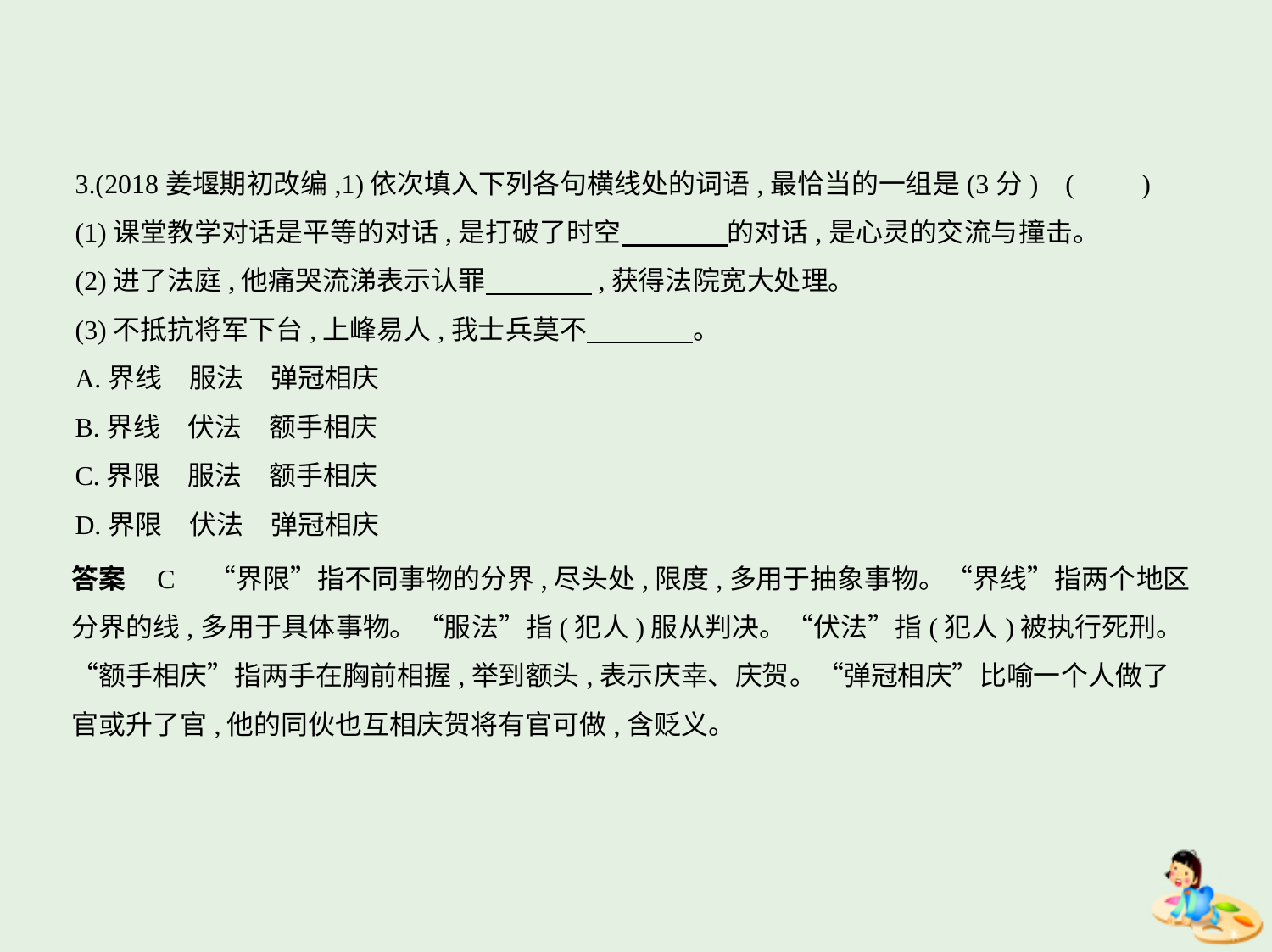

3.(2018姜堰期初改编,1)依次填入下列各句横线处的词语,最恰当的一组是(3分) (　　)
(1)课堂教学对话是平等的对话,是打破了时空　　　    的对话,是心灵的交流与撞击。
(2)进了法庭,他痛哭流涕表示认罪　　　    ,获得法院宽大处理。
(3)不抵抗将军下台,上峰易人,我士兵莫不　　　    。
A.界线　服法　弹冠相庆
B.界线　伏法　额手相庆
C.界限　服法　额手相庆
D.界限　伏法　弹冠相庆
答案    C　“界限”指不同事物的分界,尽头处,限度,多用于抽象事物。“界线”指两个地区
分界的线,多用于具体事物。“服法”指(犯人)服从判决。“伏法”指(犯人)被执行死刑。
“额手相庆”指两手在胸前相握,举到额头,表示庆幸、庆贺。“弹冠相庆”比喻一个人做了
官或升了官,他的同伙也互相庆贺将有官可做,含贬义。